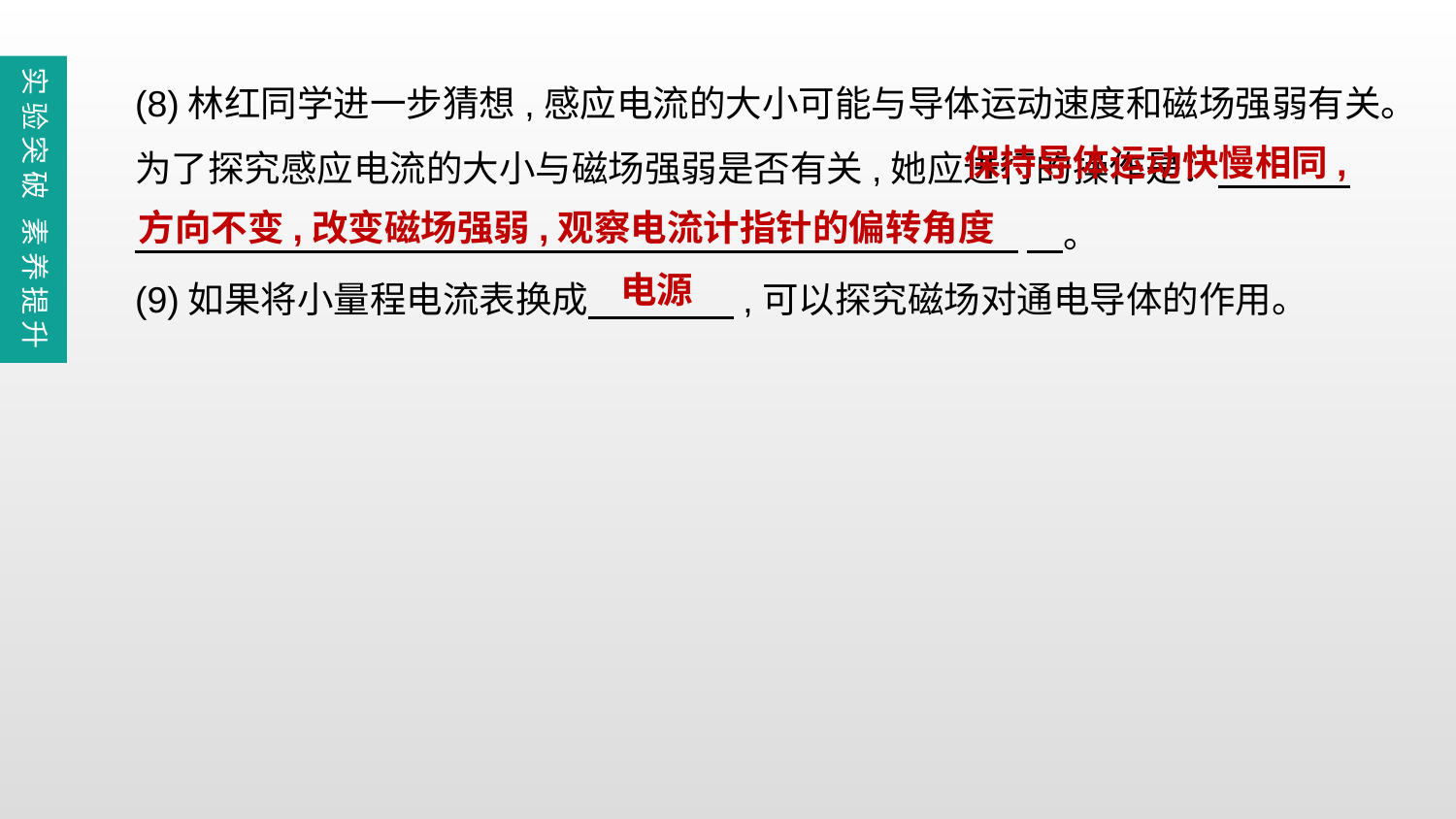

(8)林红同学进一步猜想,感应电流的大小可能与导体运动速度和磁场强弱有关。为了探究感应电流的大小与磁场强弱是否有关,她应进行的操作是：
                                                                                                           　。
(9)如果将小量程电流表换成　　　　,可以探究磁场对通电导体的作用。

实验突破 素养提升
                                                                                                   保持导体运动快慢相同,方向不变,改变磁场强弱,观察电流计指针的偏转角度
电源